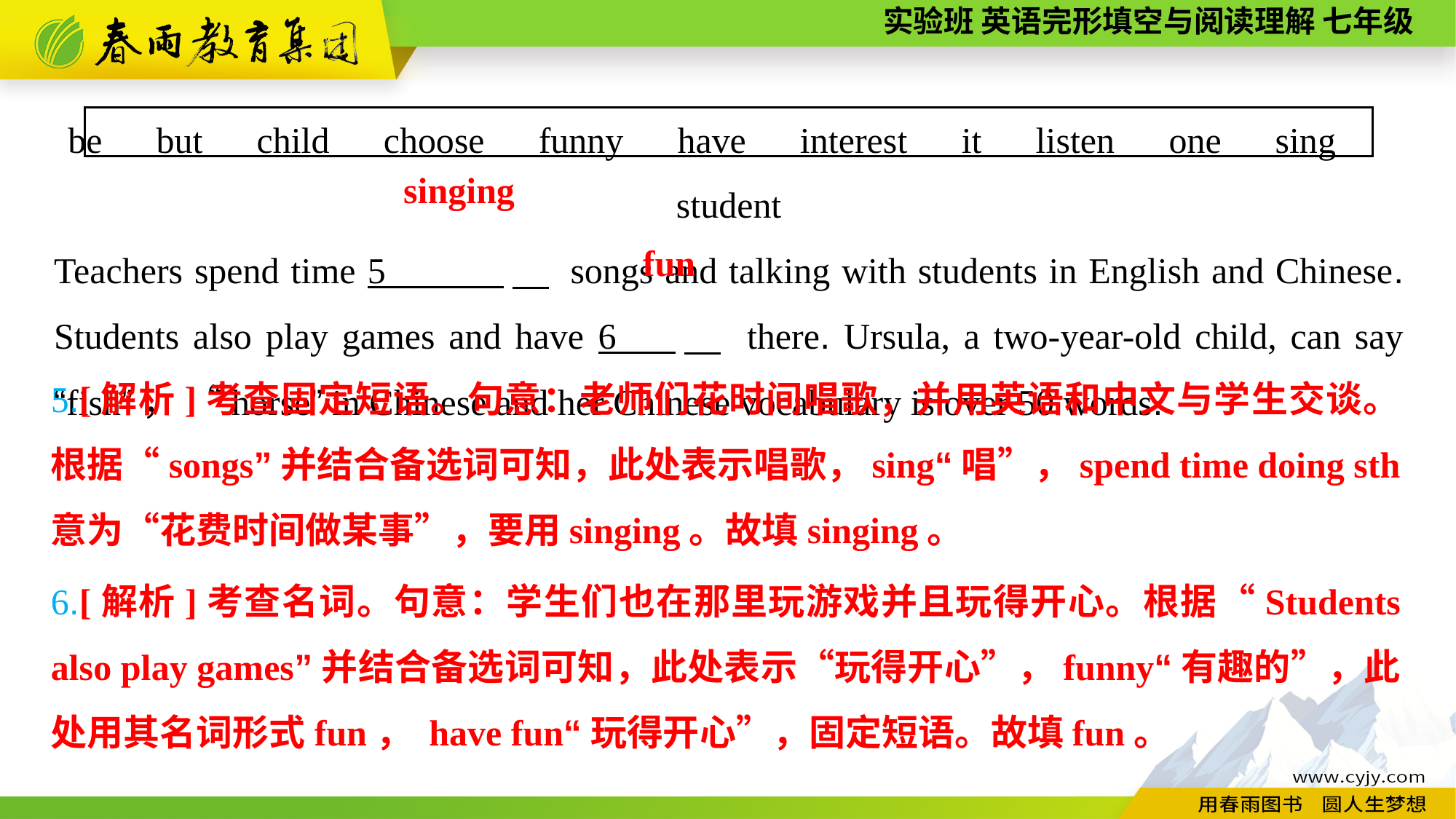

be　but　child　choose　funny　have　interest　it　listen　one　sing　student
Teachers spend time 5          　 songs and talking with students in English and Chinese. Students also play games and have 6    　 there. Ursula, a two-year-old child, can say “fish”， “horse” in Chinese and her Chinese vocabulary is over 50 words.

singing
fun
5.[解析]考查固定短语。句意：老师们花时间唱歌，并用英语和中文与学生交谈。根据“songs”并结合备选词可知，此处表示唱歌，sing“唱”，spend time doing sth意为“花费时间做某事”，要用singing。故填singing。
6.[解析]考查名词。句意：学生们也在那里玩游戏并且玩得开心。根据“Students also play games”并结合备选词可知，此处表示“玩得开心”，funny“有趣的”，此处用其名词形式fun， have fun“玩得开心”，固定短语。故填fun。